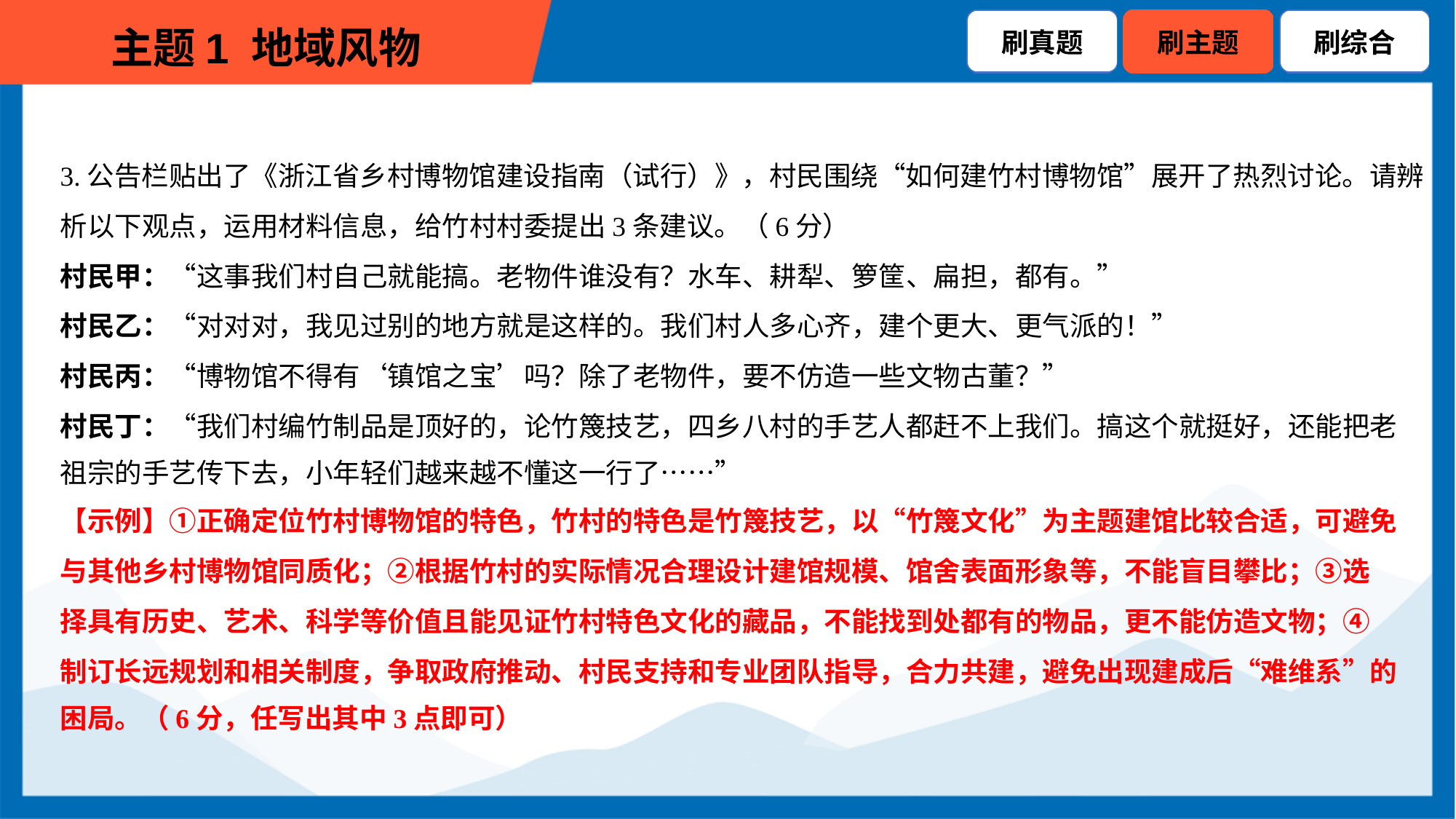

3.公告栏贴出了《浙江省乡村博物馆建设指南（试行）》，村民围绕“如何建竹村博物馆”展开了热烈讨论。请辨
析以下观点，运用材料信息，给竹村村委提出3条建议。（6分）
村民甲：“这事我们村自己就能搞。老物件谁没有？水车、耕犁、箩筐、扁担，都有。”
村民乙：“对对对，我见过别的地方就是这样的。我们村人多心齐，建个更大、更气派的！”
村民丙：“博物馆不得有‘镇馆之宝’吗？除了老物件，要不仿造一些文物古董？”
村民丁：“我们村编竹制品是顶好的，论竹篾技艺，四乡八村的手艺人都赶不上我们。搞这个就挺好，还能把老
祖宗的手艺传下去，小年轻们越来越不懂这一行了……”
【示例】①正确定位竹村博物馆的特色，竹村的特色是竹篾技艺，以“竹篾文化”为主题建馆比较合适，可避免
与其他乡村博物馆同质化；②根据竹村的实际情况合理设计建馆规模、馆舍表面形象等，不能盲目攀比；③选
择具有历史、艺术、科学等价值且能见证竹村特色文化的藏品，不能找到处都有的物品，更不能仿造文物；④
制订长远规划和相关制度，争取政府推动、村民支持和专业团队指导，合力共建，避免出现建成后“难维系”的
困局。（6分，任写出其中3点即可）